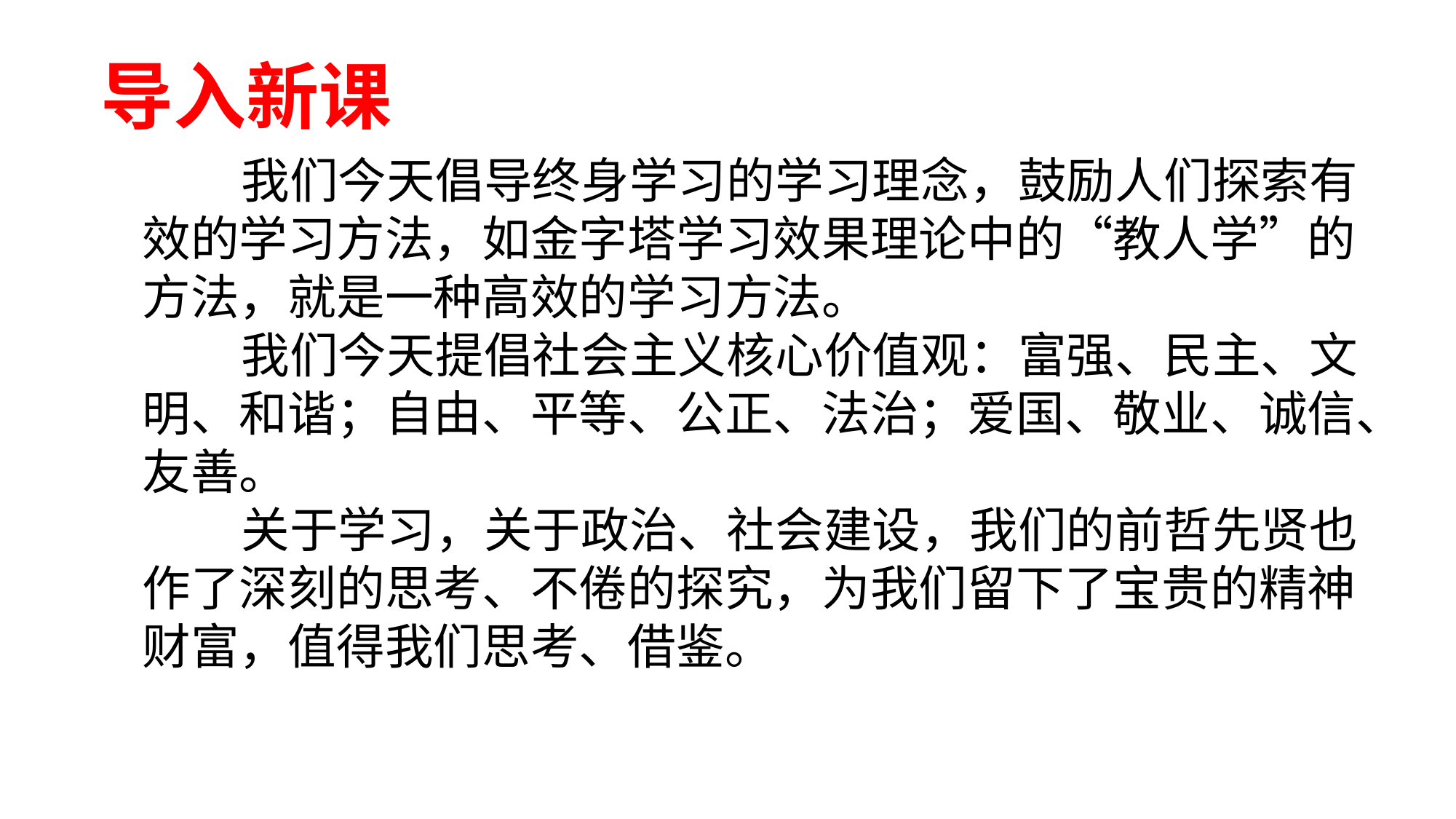

导入新课
        我们今天倡导终身学习的学习理念，鼓励人们探索有效的学习方法，如金字塔学习效果理论中的“教人学”的方法，就是一种高效的学习方法。
        我们今天提倡社会主义核心价值观：富强、民主、文明、和谐；自由、平等、公正、法治；爱国、敬业、诚信、友善。
        关于学习，关于政治、社会建设，我们的前哲先贤也作了深刻的思考、不倦的探究，为我们留下了宝贵的精神财富，值得我们思考、借鉴。